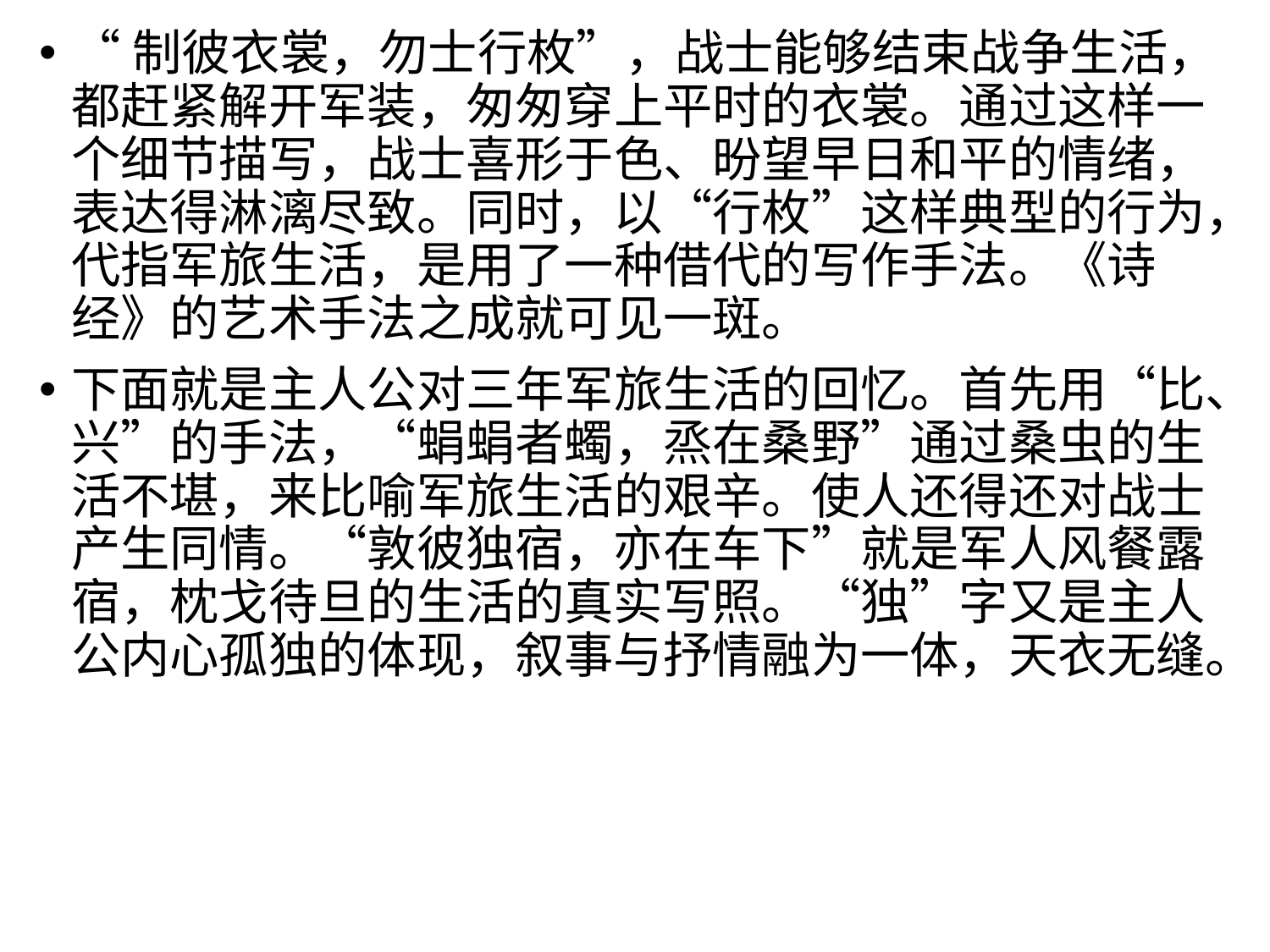

“制彼衣裳，勿士行枚”，战士能够结束战争生活，都赶紧解开军装，匆匆穿上平时的衣裳。通过这样一个细节描写，战士喜形于色、昐望早日和平的情绪，表达得淋漓尽致。同时，以“行枚”这样典型的行为，代指军旅生活，是用了一种借代的写作手法。《诗经》的艺术手法之成就可见一斑。
下面就是主人公对三年军旅生活的回忆。首先用“比、兴”的手法，“蜎蜎者蠋，烝在桑野”通过桑虫的生活不堪，来比喻军旅生活的艰辛。使人还得还对战士产生同情。“敦彼独宿，亦在车下”就是军人风餐露宿，枕戈待旦的生活的真实写照。“独”字又是主人公内心孤独的体现，叙事与抒情融为一体，天衣无缝。